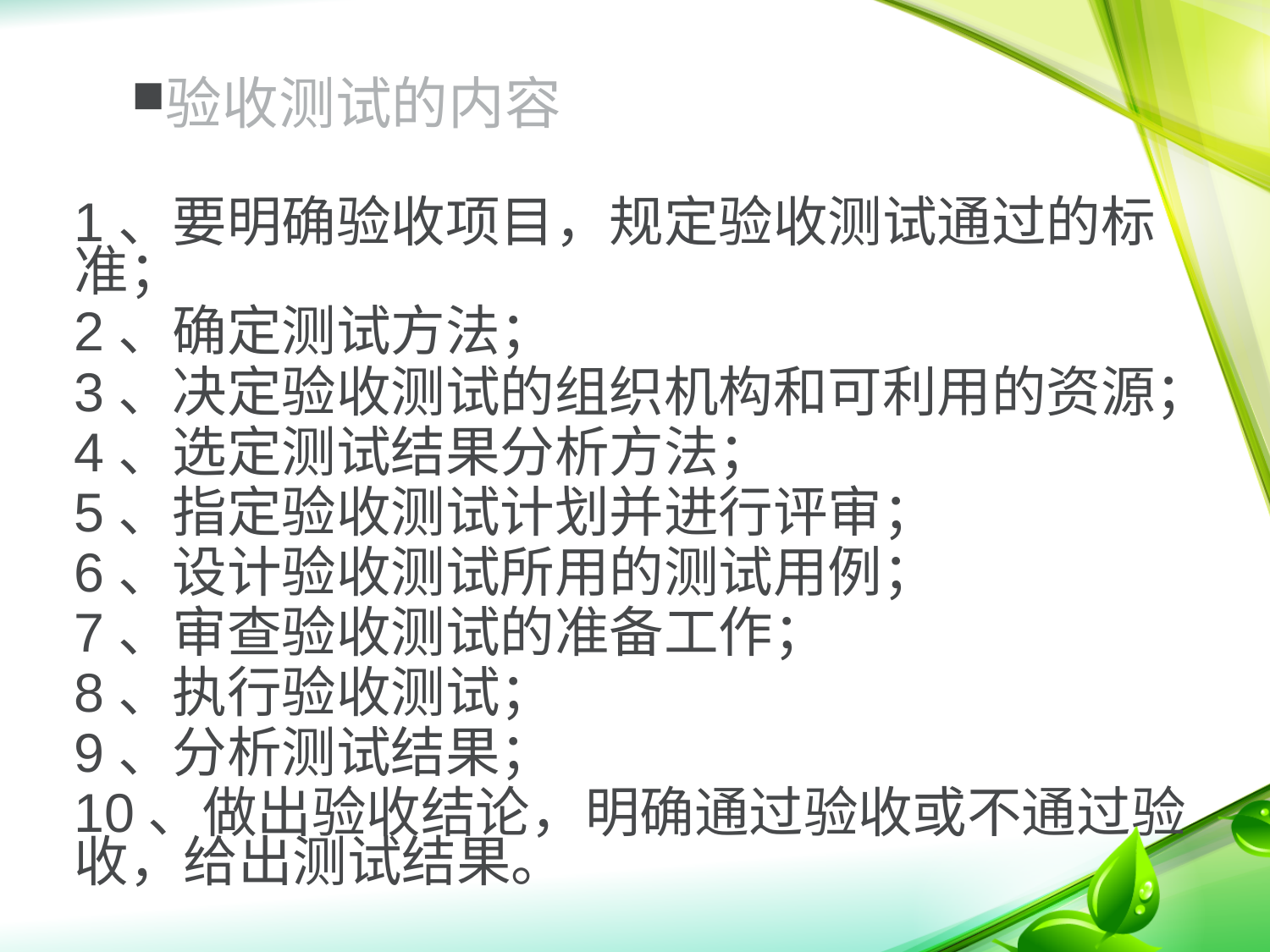

验收测试的内容
1、要明确验收项目，规定验收测试通过的标准；
2、确定测试方法；
3、决定验收测试的组织机构和可利用的资源；
4、选定测试结果分析方法；
5、指定验收测试计划并进行评审；
6、设计验收测试所用的测试用例；
7、审查验收测试的准备工作；
8、执行验收测试；
9、分析测试结果；
10、做出验收结论，明确通过验收或不通过验收，给出测试结果。